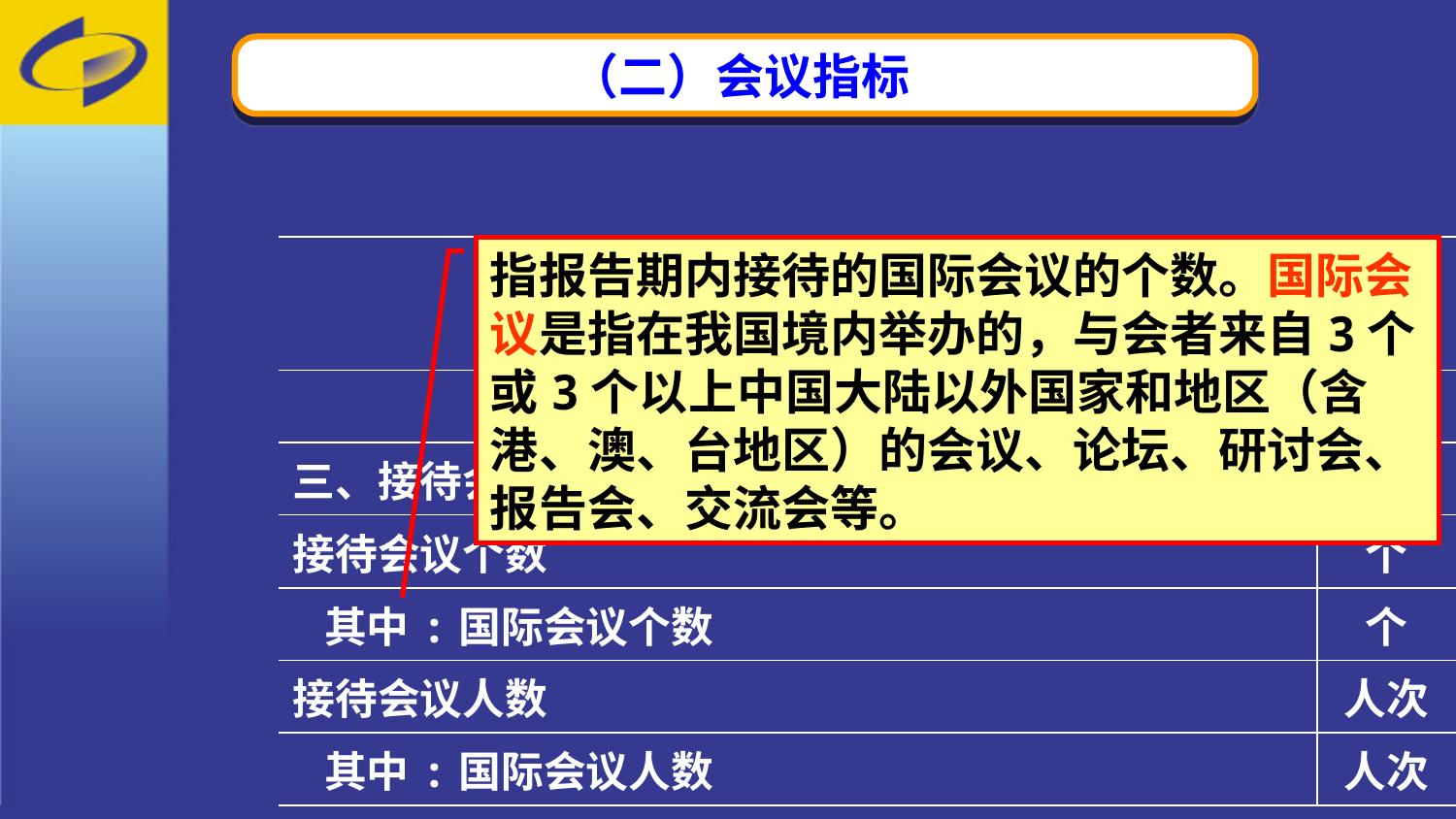

（二）会议指标

| 指 标 名 称 | 计量单位 |
| --- | --- |
| 甲 | 乙 |
| 三、接待会议情况 | — |
| 接待会议个数 | 个 |
| 其中:国际会议个数 | 个 |
| 接待会议人数 | 人次 |
| 其中:国际会议人数 | 人次 |
指报告期内接待的国际会议的个数。国际会议是指在我国境内举办的，与会者来自3个或3个以上中国大陆以外国家和地区（含港、澳、台地区）的会议、论坛、研讨会、报告会、交流会等。